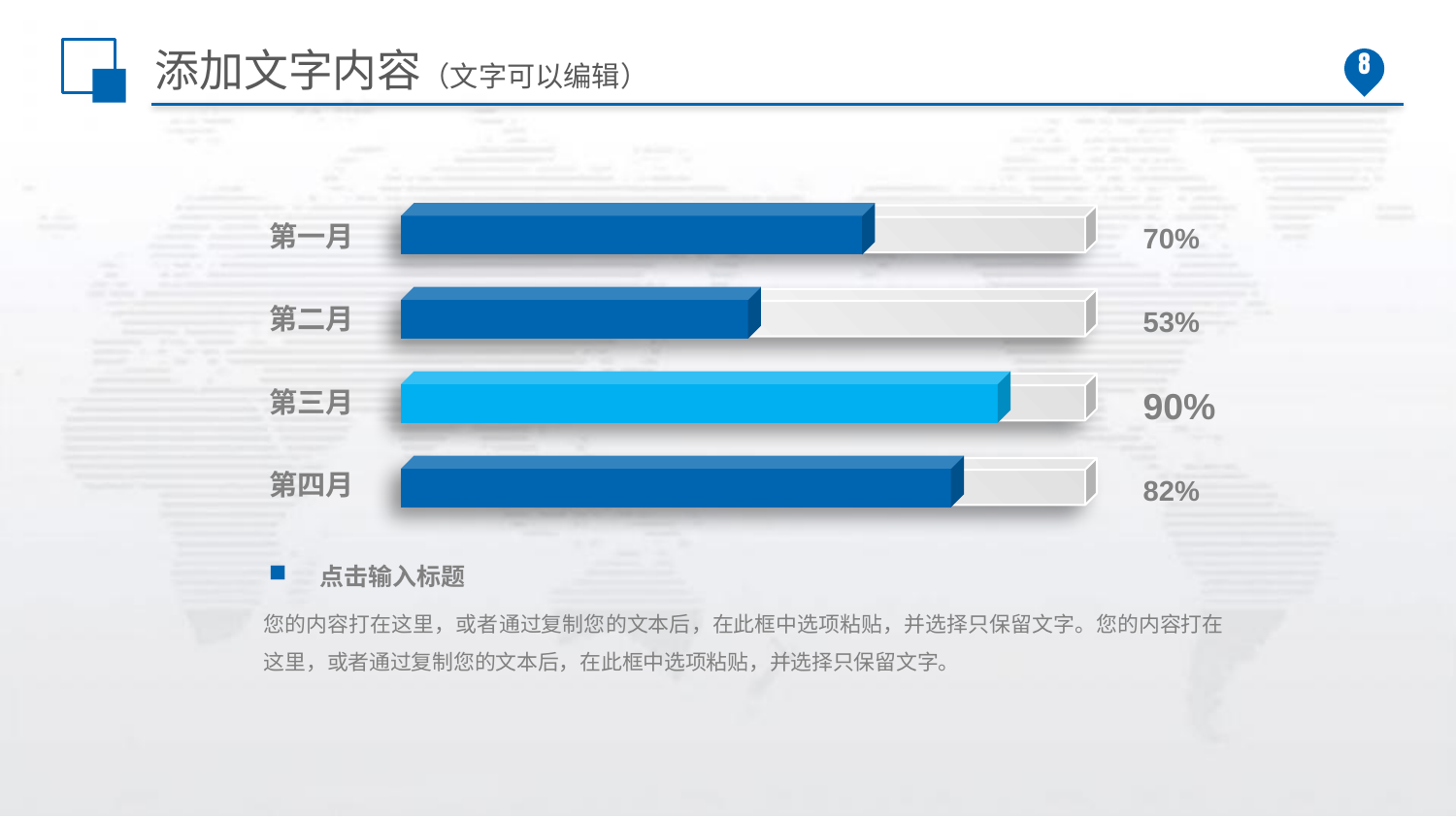

# 添加文字内容（文字可以编辑）
8

第一月
70%

第二月
53%

第三月
90%

第四月
82%
点击输入标题
您的内容打在这里，或者通过复制您的文本后，在此框中选项粘贴，并选择只保留文字。您的内容打在这里，或者通过复制您的文本后，在此框中选项粘贴，并选择只保留文字。